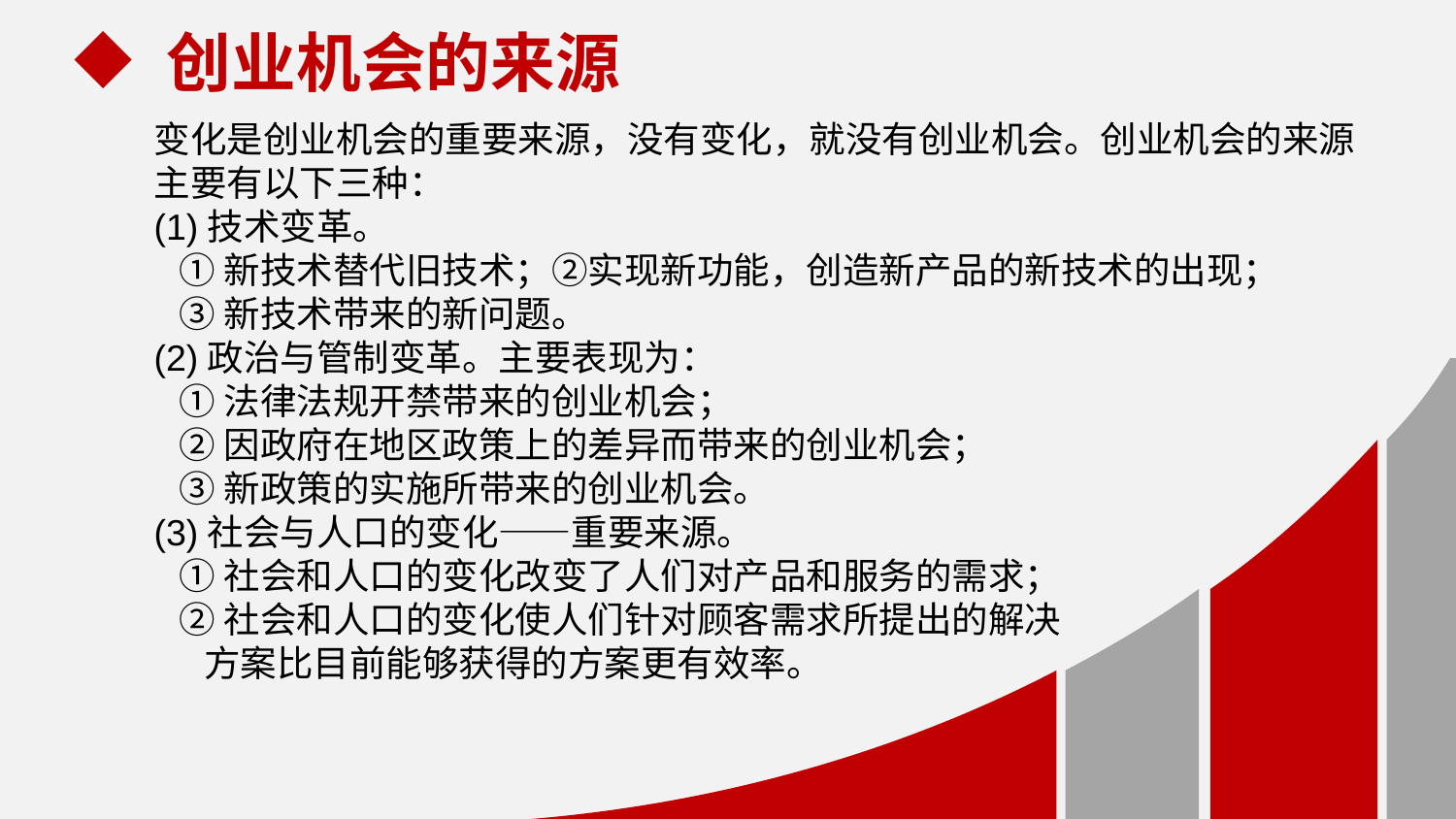

创业机会的来源
变化是创业机会的重要来源，没有变化，就没有创业机会。创业机会的来源主要有以下三种：
(1)技术变革。
   ①新技术替代旧技术；②实现新功能，创造新产品的新技术的出现；
   ③新技术带来的新问题。
(2)政治与管制变革。主要表现为：
   ①法律法规开禁带来的创业机会；
   ②因政府在地区政策上的差异而带来的创业机会；
   ③新政策的实施所带来的创业机会。
(3)社会与人口的变化——重要来源。
   ①社会和人口的变化改变了人们对产品和服务的需求；
   ②社会和人口的变化使人们针对顾客需求所提出的解决
     方案比目前能够获得的方案更有效率。